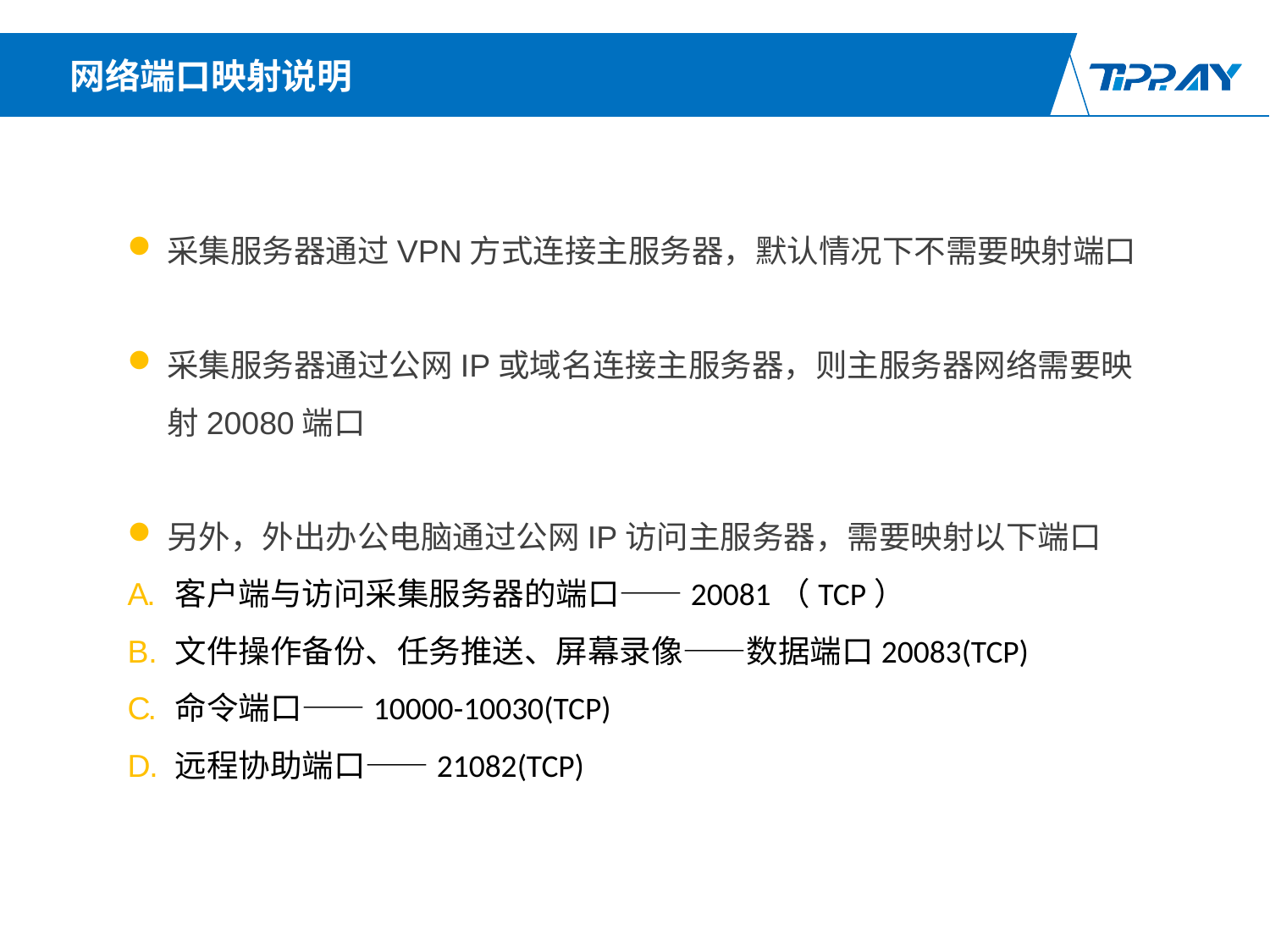

网络端口映射说明
采集服务器通过VPN方式连接主服务器，默认情况下不需要映射端口

采集服务器通过公网IP或域名连接主服务器，则主服务器网络需要映射20080端口

另外，外出办公电脑通过公网IP访问主服务器，需要映射以下端口
客户端与访问采集服务器的端口——20081（TCP）
文件操作备份、任务推送、屏幕录像——数据端口20083(TCP)
命令端口——10000-10030(TCP)
远程协助端口——21082(TCP)